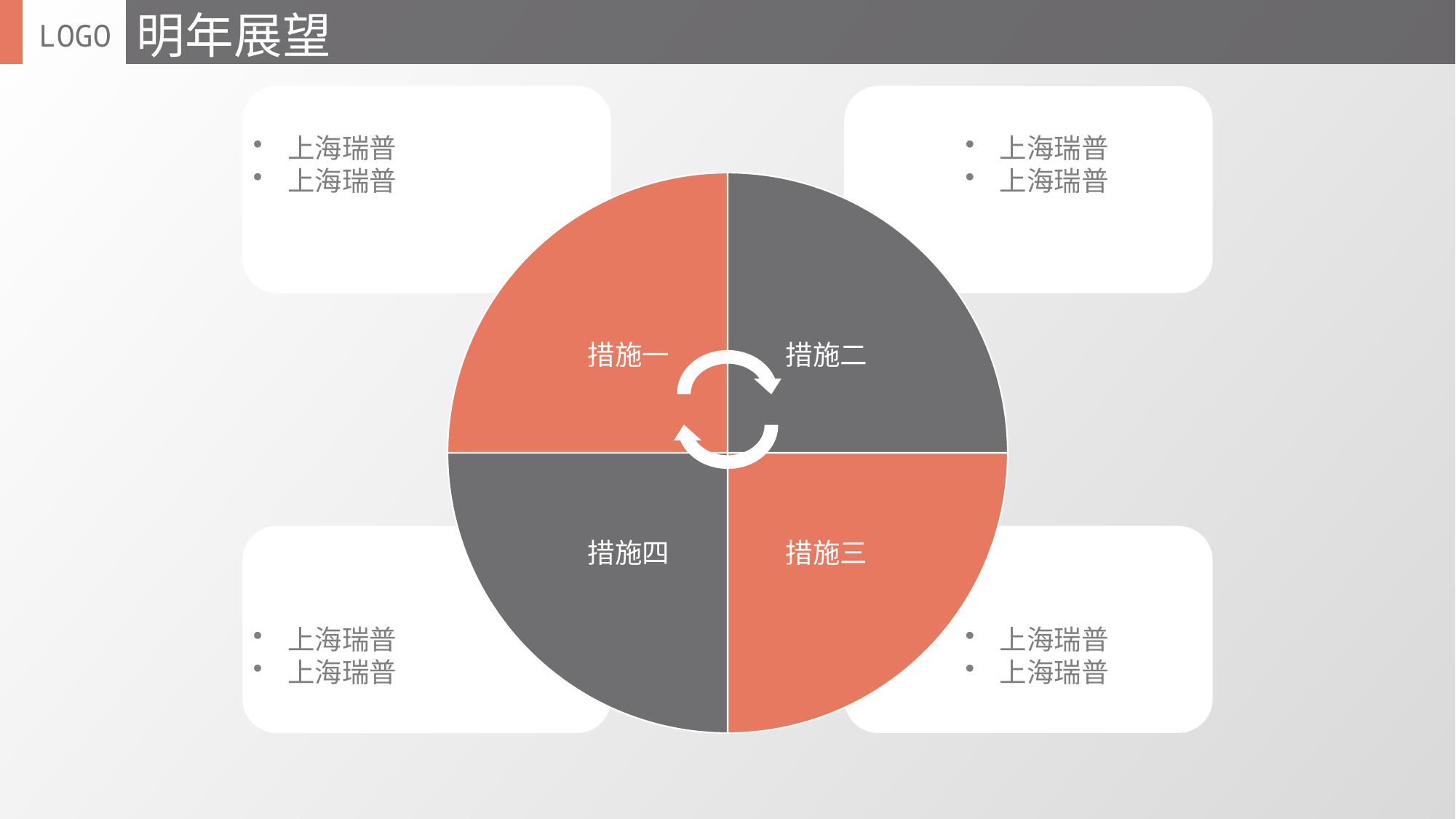

明年展望
LOGO
措施一
上海瑞普
措施二
上海瑞普
措施三
上海瑞普
措施四
上海瑞普
上海瑞普
上海瑞普
上海瑞普
上海瑞普